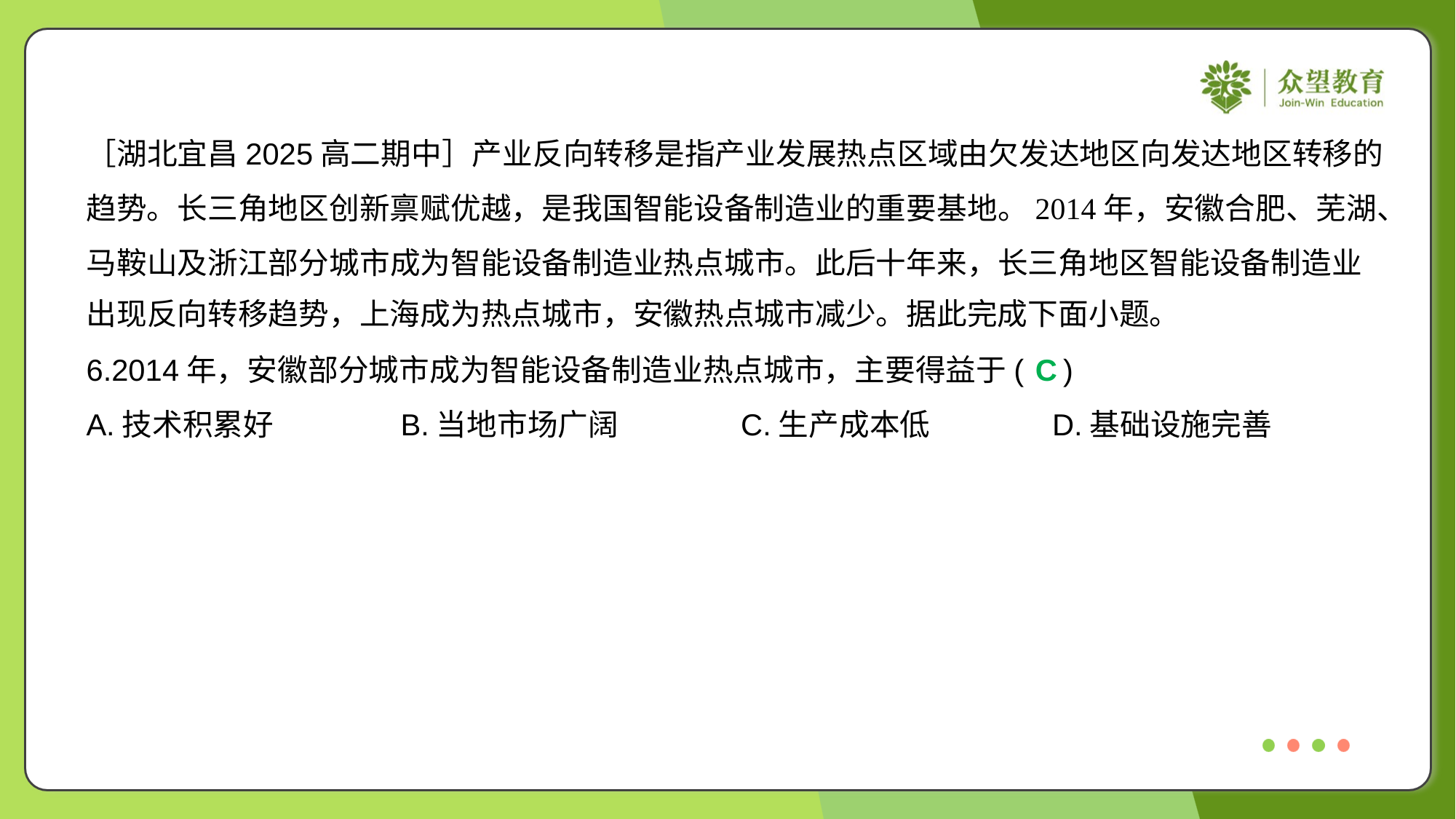

［湖北宜昌2025高二期中］产业反向转移是指产业发展热点区域由欠发达地区向发达地区转移的
趋势。长三角地区创新禀赋优越，是我国智能设备制造业的重要基地。2014年，安徽合肥、芜湖、
马鞍山及浙江部分城市成为智能设备制造业热点城市。此后十年来，长三角地区智能设备制造业
出现反向转移趋势，上海成为热点城市，安徽热点城市减少。据此完成下面小题。
6.2014年，安徽部分城市成为智能设备制造业热点城市，主要得益于(     )
C
A.技术积累好	B.当地市场广阔	C.生产成本低	D.基础设施完善